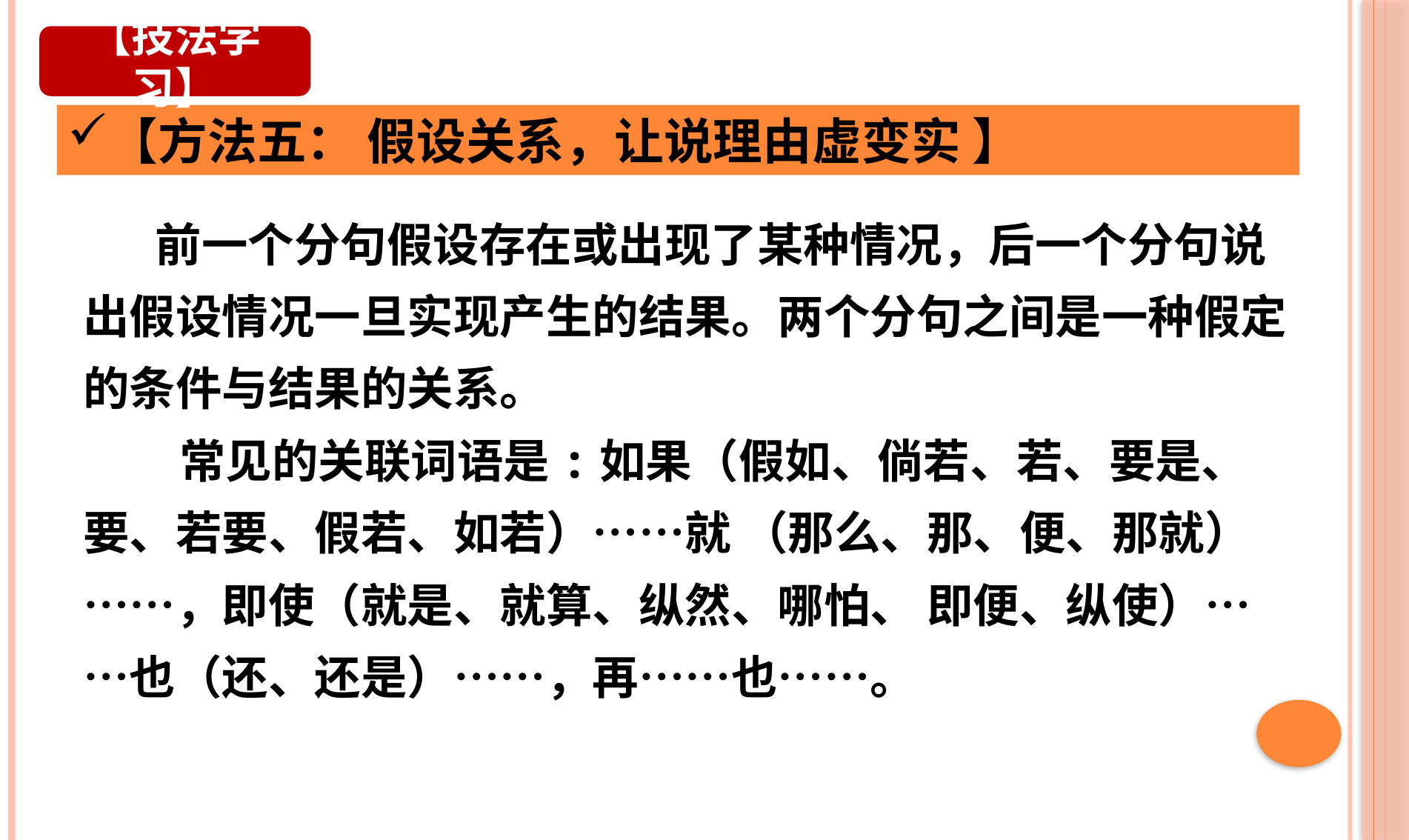

【技法学习】
【方法五： 假设关系，让说理由虚变实 】
   前一个分句假设存在或出现了某种情况，后一个分句说出假设情况一旦实现产生的结果。两个分句之间是一种假定的条件与结果的关系。
     常见的关联词语是:如果（假如、倘若、若、要是、要、若要、假若、如若）……就 （那么、那、便、那就）……，即使（就是、就算、纵然、哪怕、 即便、纵使）……也（还、还是）……，再……也……。